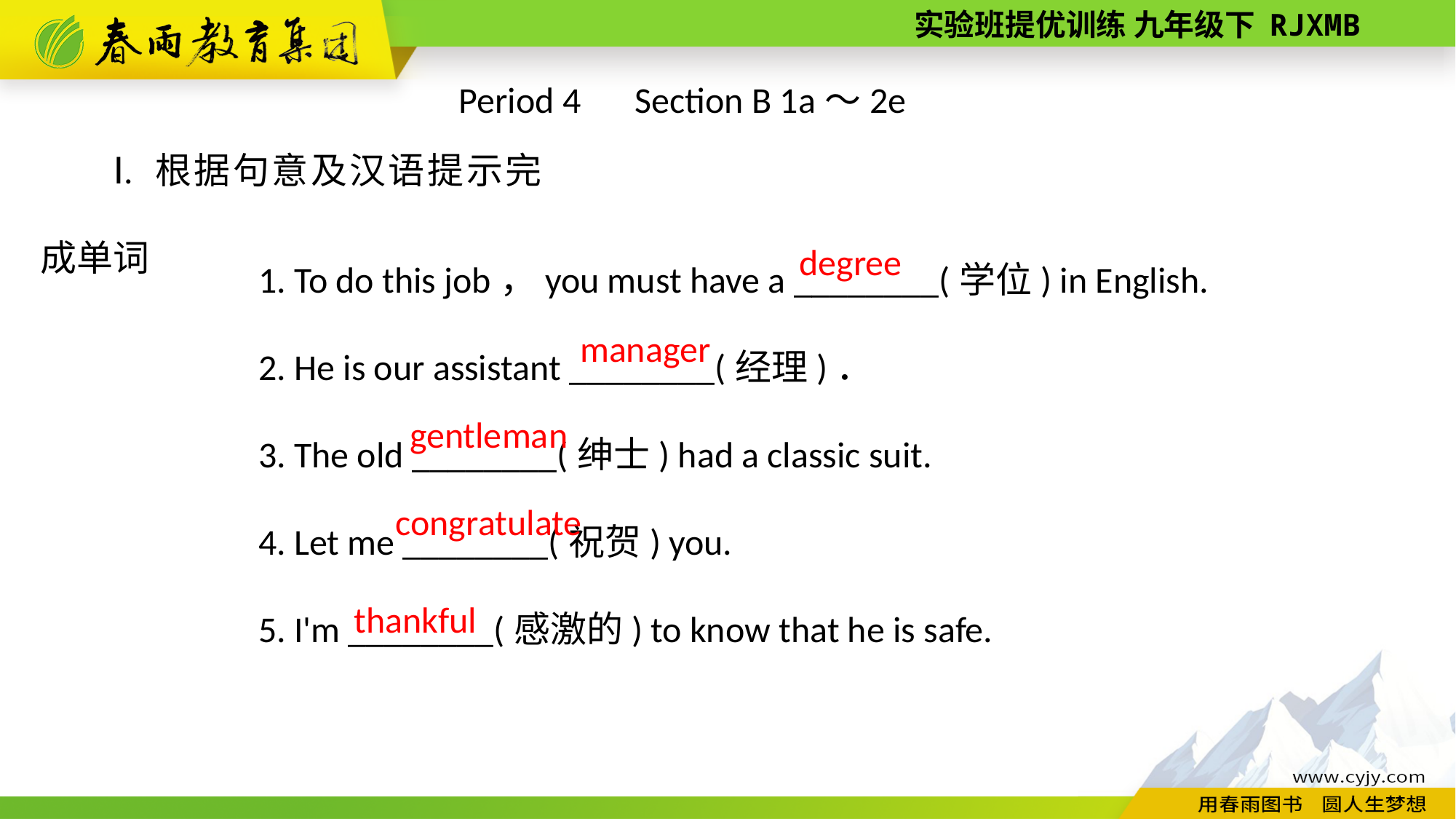

Period 4　Section B 1a～2e
Ⅰ. 根据句意及汉语提示完成单词
1. To do this job，you must have a ________(学位) in English.
2. He is our assistant ________(经理)．
3. The old ________(绅士) had a classic suit.
4. Let me ________(祝贺) you.
5. I'm ________(感激的) to know that he is safe.
degree
manager
gentleman
congratulate
thankful